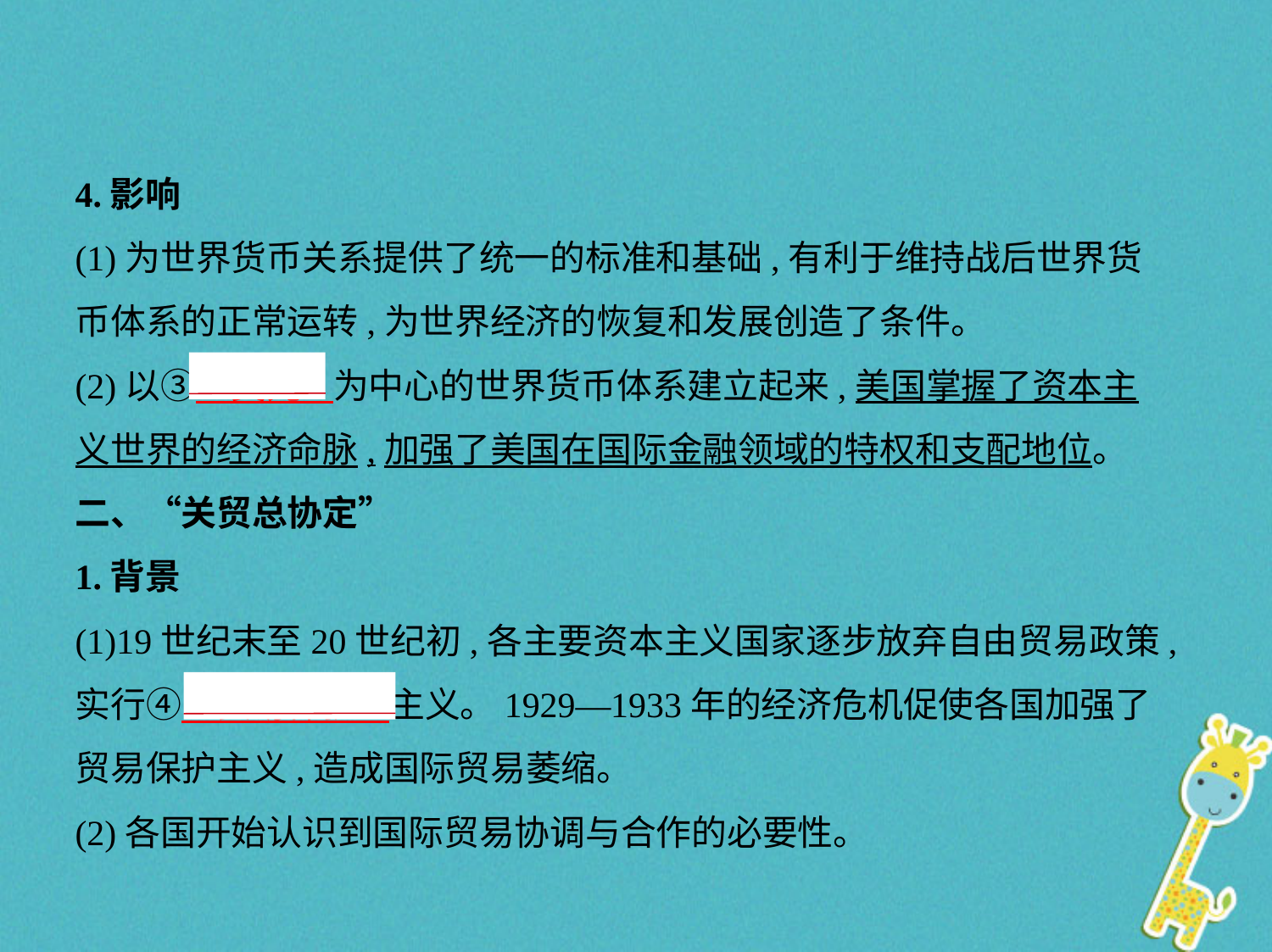

4.影响
(1)为世界货币关系提供了统一的标准和基础,有利于维持战后世界货
币体系的正常运转,为世界经济的恢复和发展创造了条件。
(2)以③　美元    为中心的世界货币体系建立起来,美国掌握了资本主
义世界的经济命脉,加强了美国在国际金融领域的特权和支配地位。
二、“关贸总协定”
1.背景
(1)19世纪末至20世纪初,各主要资本主义国家逐步放弃自由贸易政策,
实行④　贸易保护    主义。1929—1933年的经济危机促使各国加强了
贸易保护主义,造成国际贸易萎缩。
(2)各国开始认识到国际贸易协调与合作的必要性。